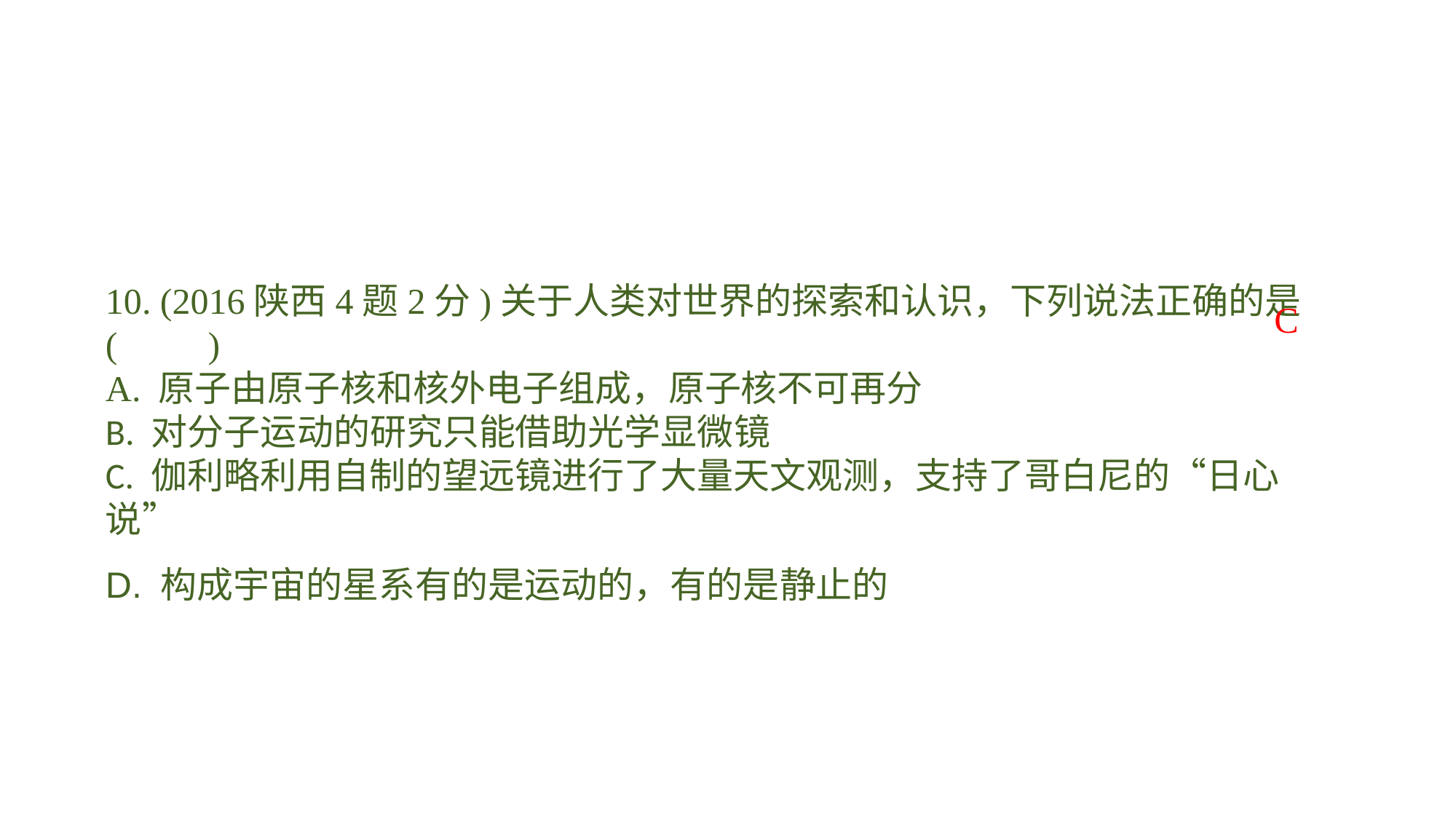

10. (2016陕西4题2分)关于人类对世界的探索和认识，下列说法正确的是(　　)A. 原子由原子核和核外电子组成，原子核不可再分B. 对分子运动的研究只能借助光学显微镜C. 伽利略利用自制的望远镜进行了大量天文观测，支持了哥白尼的“日心说”D. 构成宇宙的星系有的是运动的，有的是静止的
C